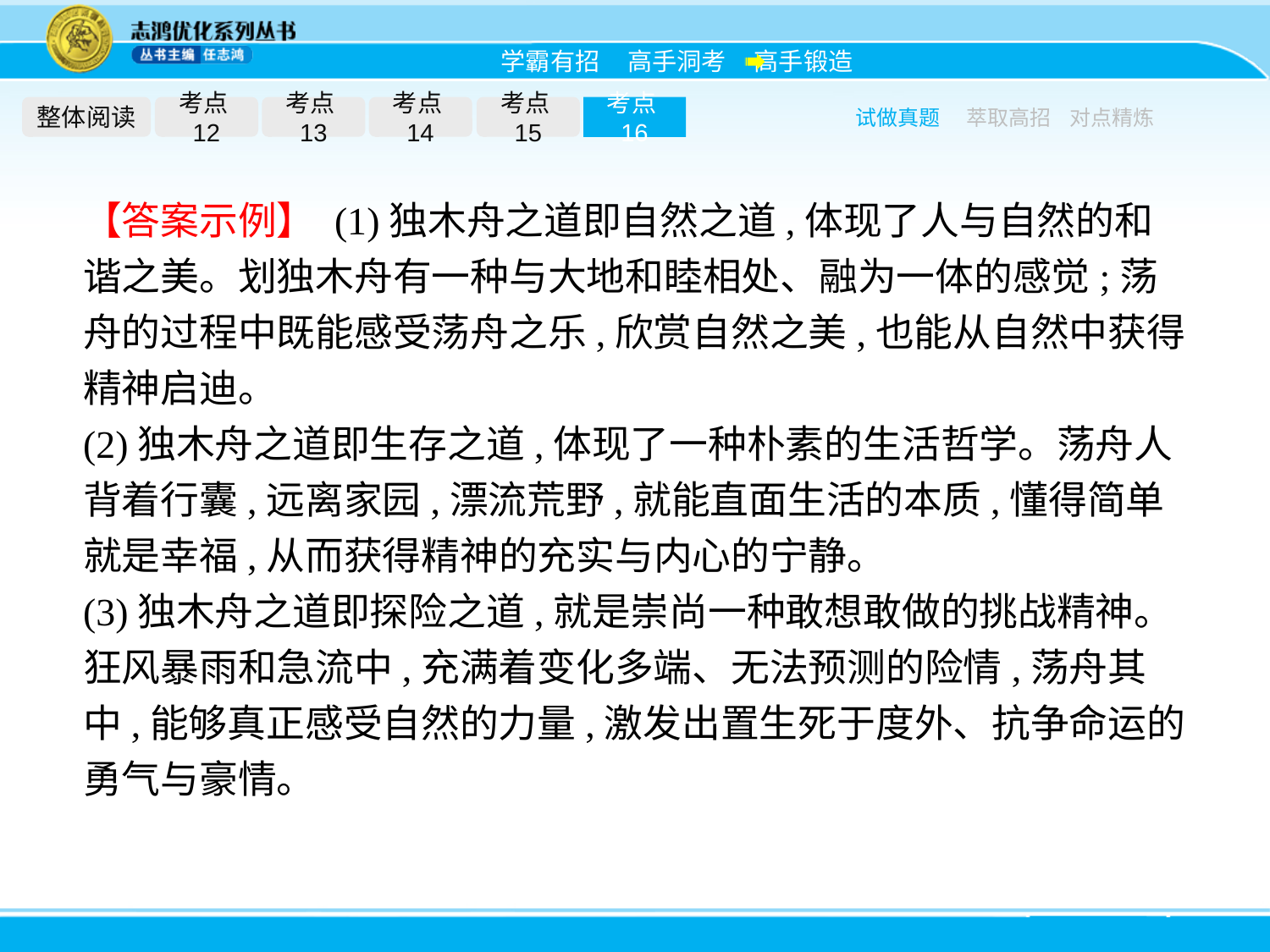

整体阅读
考点12
考点13
考点14
考点15
考点16
试做真题
萃取高招
对点精炼
【答案示例】 (1)独木舟之道即自然之道,体现了人与自然的和谐之美。划独木舟有一种与大地和睦相处、融为一体的感觉;荡舟的过程中既能感受荡舟之乐,欣赏自然之美,也能从自然中获得精神启迪。
(2)独木舟之道即生存之道,体现了一种朴素的生活哲学。荡舟人背着行囊,远离家园,漂流荒野,就能直面生活的本质,懂得简单就是幸福,从而获得精神的充实与内心的宁静。
(3)独木舟之道即探险之道,就是崇尚一种敢想敢做的挑战精神。狂风暴雨和急流中,充满着变化多端、无法预测的险情,荡舟其中,能够真正感受自然的力量,激发出置生死于度外、抗争命运的勇气与豪情。